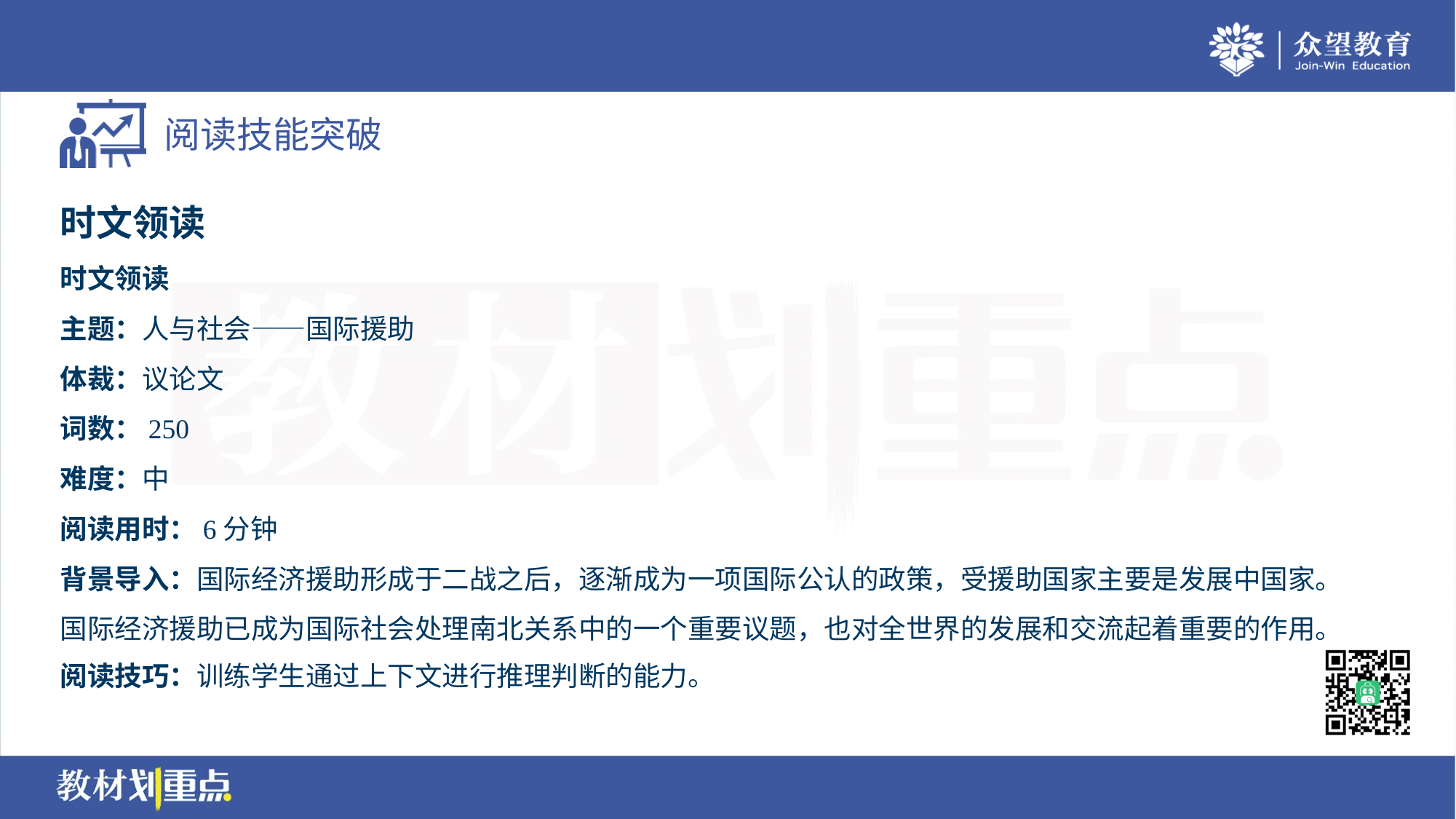

时文领读
时文领读
主题：人与社会——国际援助
体裁：议论文
词数：250
难度：中
阅读用时：6分钟
背景导入：国际经济援助形成于二战之后，逐渐成为一项国际公认的政策，受援助国家主要是发展中国家。
国际经济援助已成为国际社会处理南北关系中的一个重要议题，也对全世界的发展和交流起着重要的作用。
阅读技巧：训练学生通过上下文进行推理判断的能力。